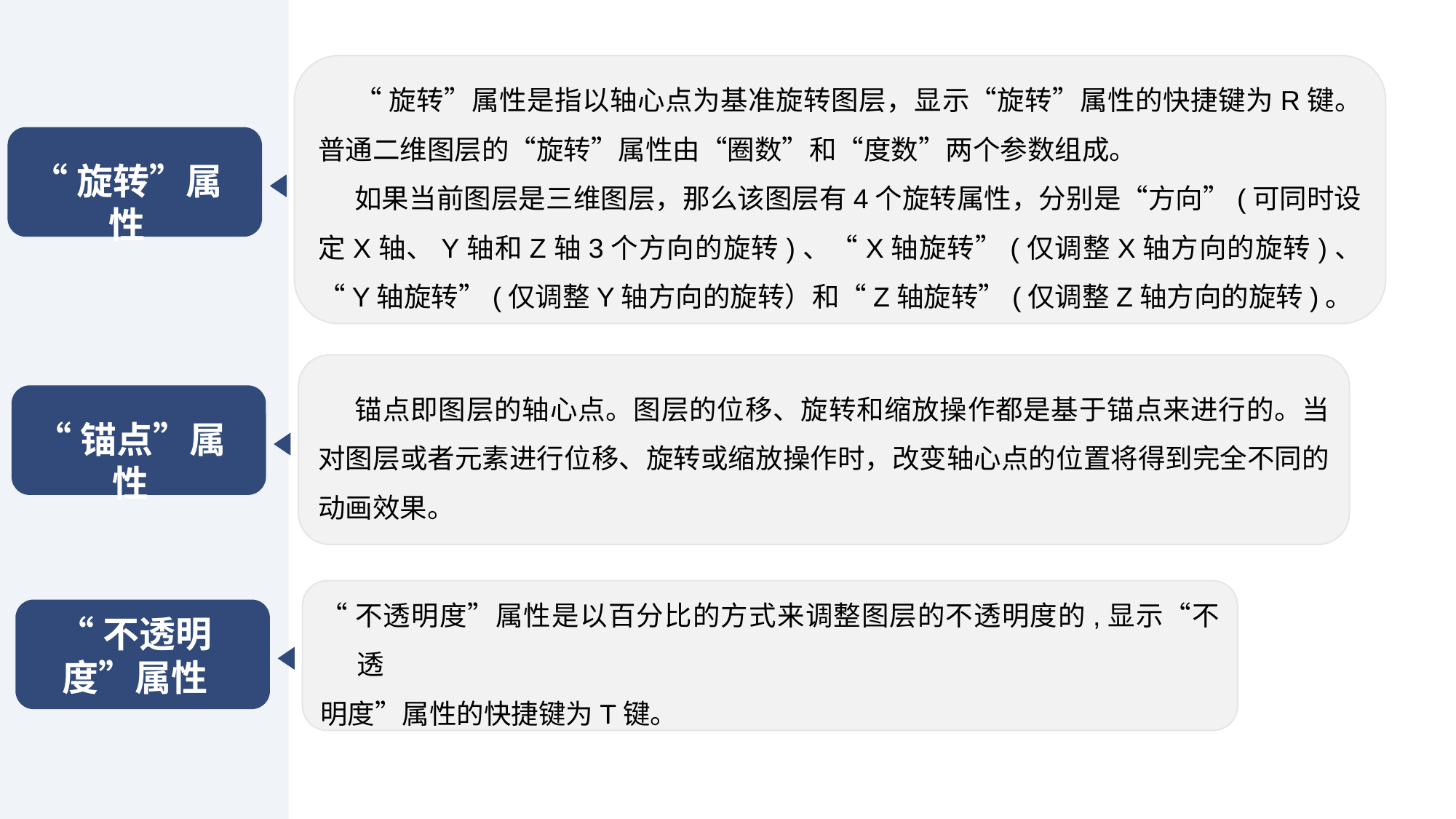

“旋转”属性是指以轴心点为基准旋转图层，显示“旋转”属性的快捷键为R键。普通二维图层的“旋转”属性由“圈数”和“度数”两个参数组成。
如果当前图层是三维图层，那么该图层有4个旋转属性，分别是“方向”(可同时设定X轴、Y轴和Z轴3个方向的旋转)、“X轴旋转”(仅调整X轴方向的旋转)、“Y轴旋转”(仅调整Y轴方向的旋转）和“Z轴旋转”(仅调整Z轴方向的旋转)。

“旋转”属性

锚点即图层的轴心点。图层的位移、旋转和缩放操作都是基于锚点来进行的。当对图层或者元素进行位移、旋转或缩放操作时，改变轴心点的位置将得到完全不同的动画效果。

“锚点”属性

“不透明度”属性是以百分比的方式来调整图层的不透明度的,显示“不透
明度”属性的快捷键为T键。

“不透明度”属性